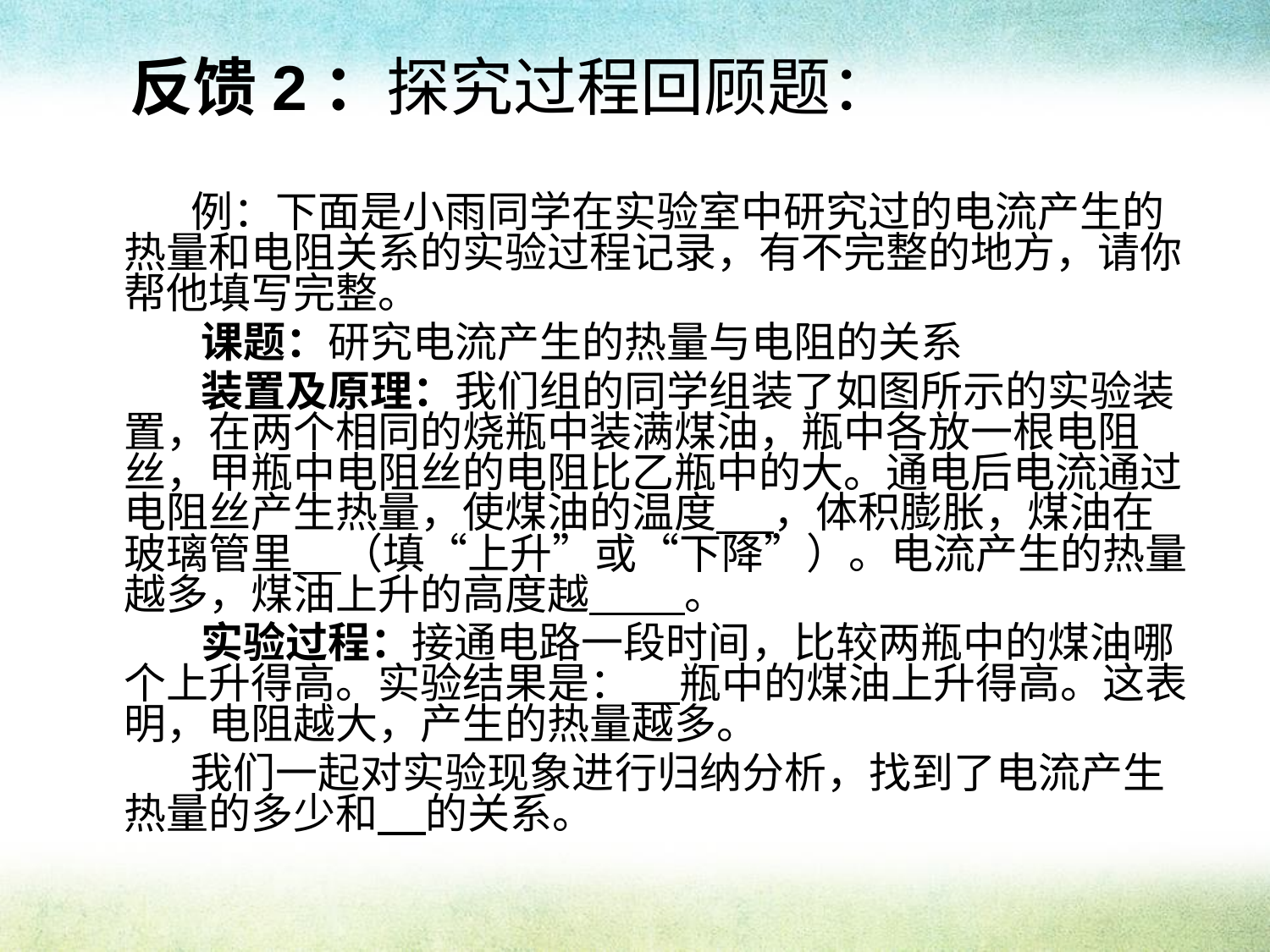

# 反馈2：探究过程回顾题：

                 例：下面是小雨同学在实验室中研究过的电流产生的热量和电阻关系的实验过程记录，有不完整的地方，请你帮他填写完整。
            课题：研究电流产生的热量与电阻的关系
            装置及原理：我们组的同学组装了如图所示的实验装置，在两个相同的烧瓶中装满煤油，瓶中各放一根电阻丝，甲瓶中电阻丝的电阻比乙瓶中的大。通电后电流通过电阻丝产生热量，使煤油的温度      ，体积膨胀，煤油在玻璃管里     （填“上升”或“下降”）。电流产生的热量越多，煤油上升的高度越          。
            实验过程：接通电路一段时间，比较两瓶中的煤油哪个上升得高。实验结果是：     瓶中的煤油上升得高。这表明，电阻越大，产生的热量越多。
           我们一起对实验现象进行归纳分析，找到了电流产生热量的多少和     的关系。